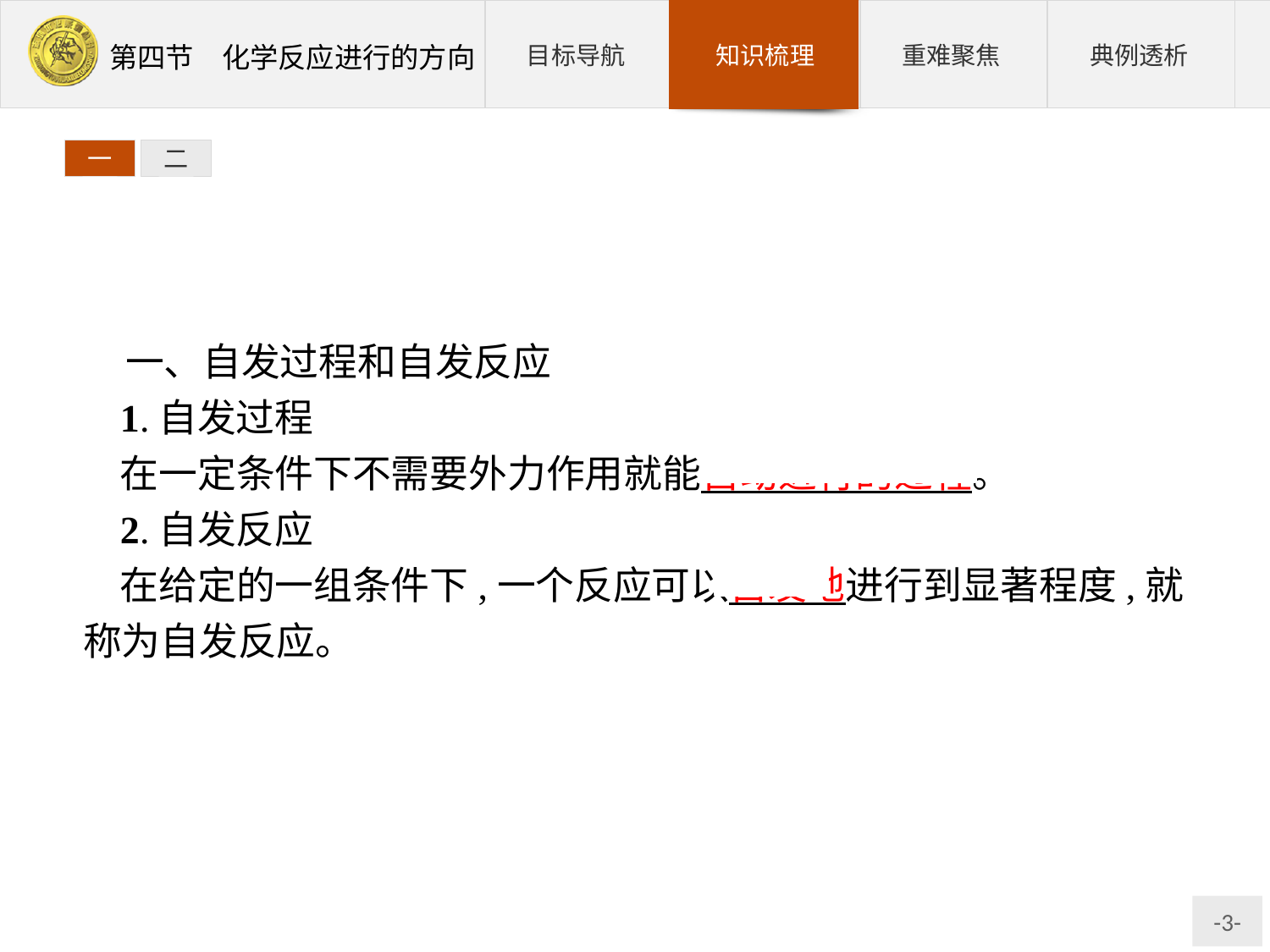

一
二
一、自发过程和自发反应
1.自发过程
在一定条件下不需要外力作用就能自动进行的过程。
2.自发反应
在给定的一组条件下,一个反应可以自发地进行到显著程度,就称为自发反应。